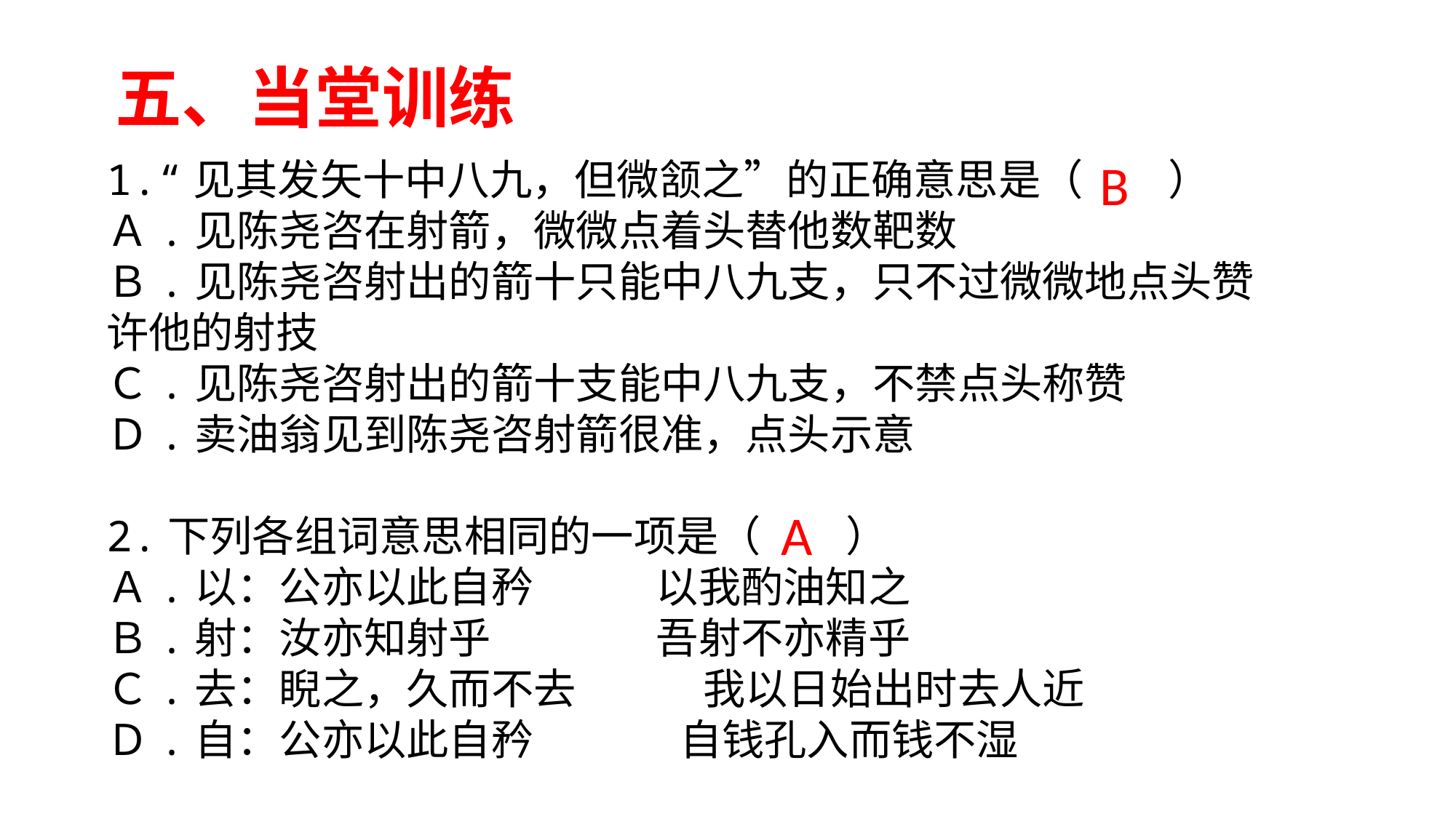

五、当堂训练
1.“见其发矢十中八九，但微颔之”的正确意思是（　　）
Ａ.见陈尧咨在射箭，微微点着头替他数靶数
Ｂ.见陈尧咨射出的箭十只能中八九支，只不过微微地点头赞许他的射技
Ｃ.见陈尧咨射出的箭十支能中八九支，不禁点头称赞
Ｄ.卖油翁见到陈尧咨射箭很准，点头示意

2.下列各组词意思相同的一项是（　　）
Ａ.以：公亦以此自矜　　    以我酌油知之
Ｂ.射：汝亦知射乎　　　    吾射不亦精乎
Ｃ.去：睨之，久而不去　　　我以日始出时去人近
Ｄ.自：公亦以此自矜　　　  自钱孔入而钱不湿
B
A